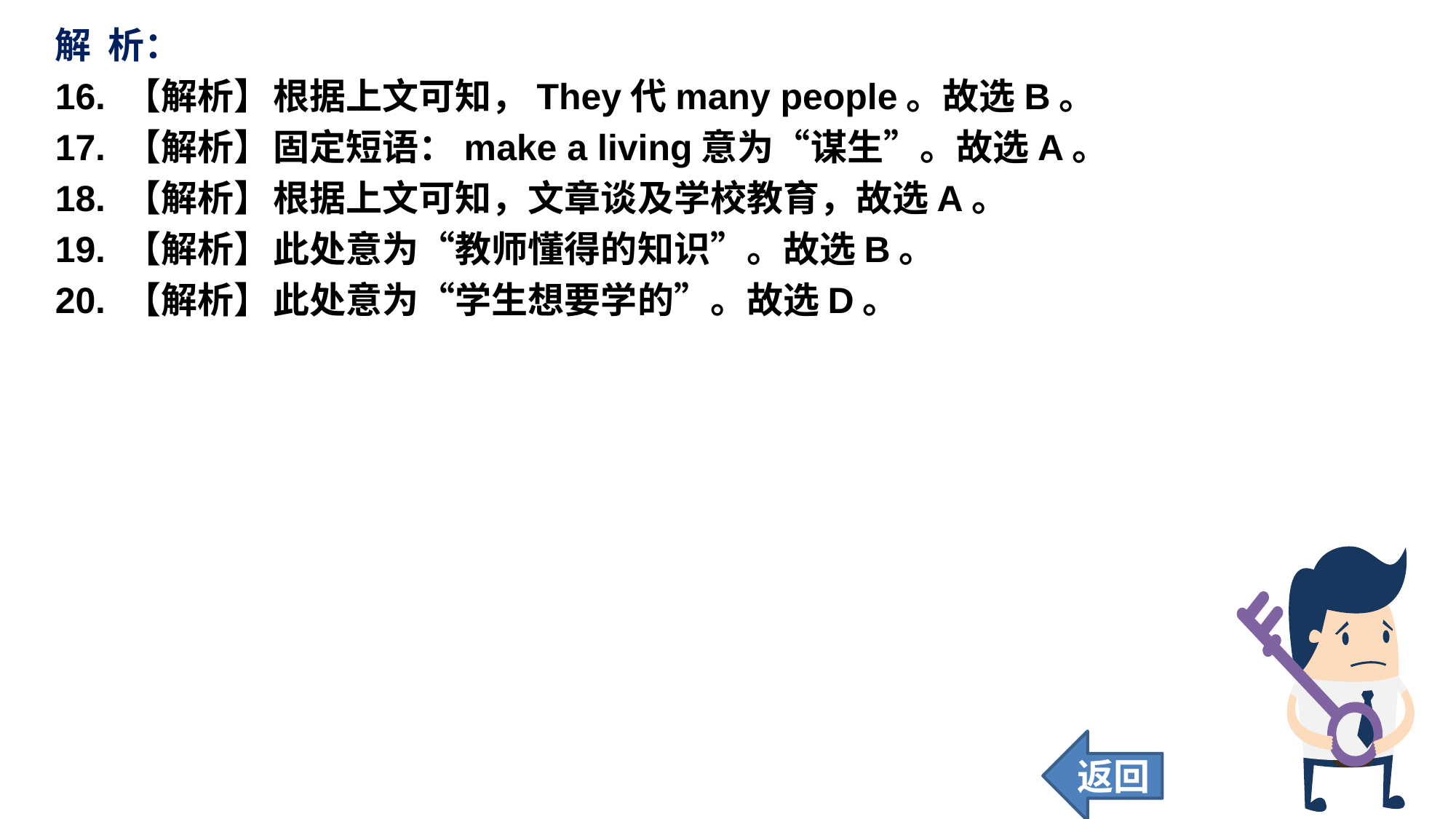

解  析：
16. 【解析】	根据上文可知，They代many people。故选B。
17. 【解析】	固定短语：make a living意为“谋生”。故选A。
18. 【解析】	根据上文可知，文章谈及学校教育，故选A。
19. 【解析】	此处意为“教师懂得的知识”。故选B。
20. 【解析】	此处意为“学生想要学的”。故选D。

返回
24